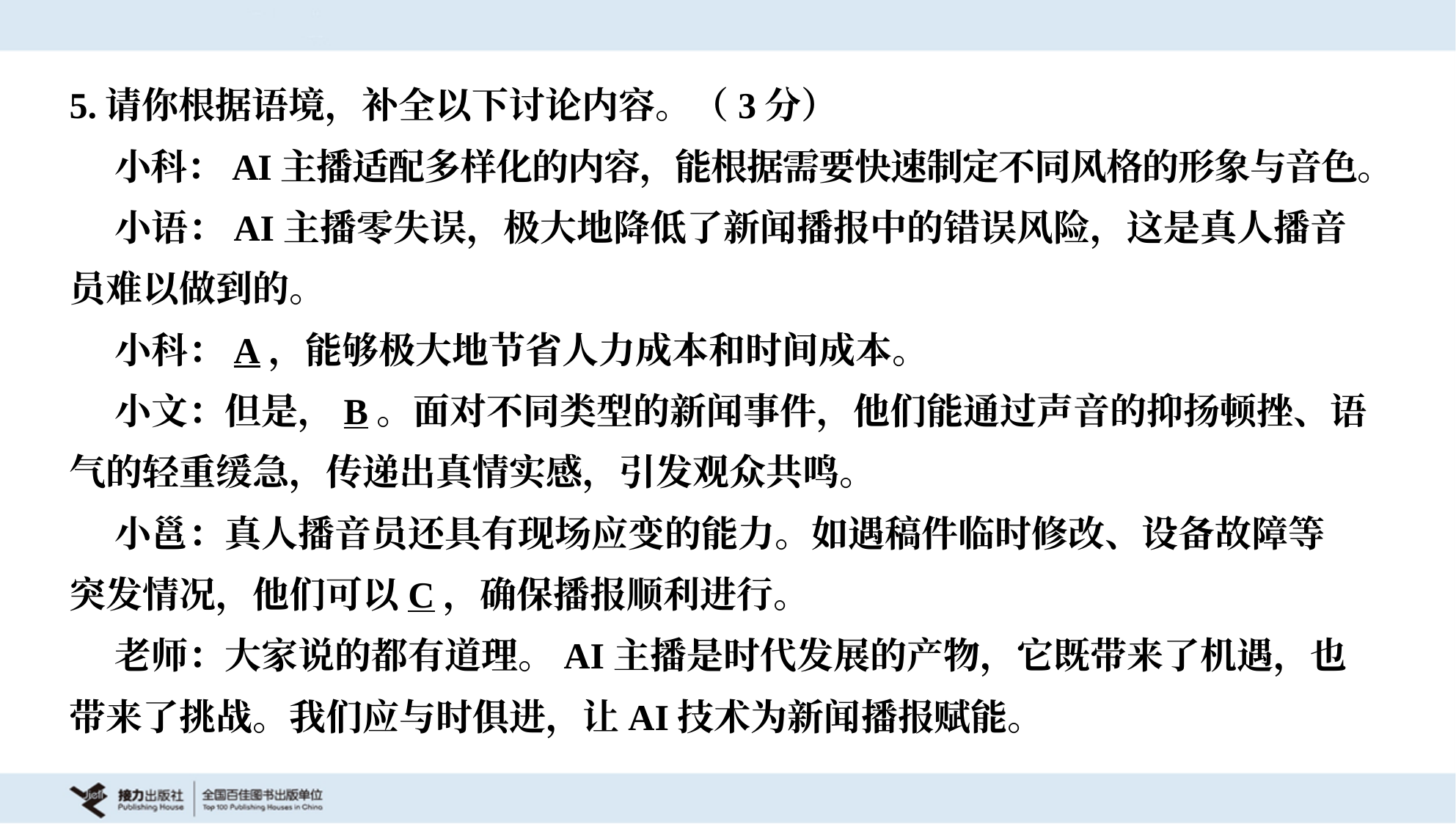

5.请你根据语境，补全以下讨论内容。（3分）
    小科：AI主播适配多样化的内容，能根据需要快速制定不同风格的形象与音色。
    小语：AI主播零失误，极大地降低了新闻播报中的错误风险，这是真人播音
员难以做到的。
    小科：A，能够极大地节省人力成本和时间成本。
    小文：但是，B。面对不同类型的新闻事件，他们能通过声音的抑扬顿挫、语
气的轻重缓急，传递出真情实感，引发观众共鸣。
    小邕：真人播音员还具有现场应变的能力。如遇稿件临时修改、设备故障等
突发情况，他们可以C，确保播报顺利进行。
    老师：大家说的都有道理。AI主播是时代发展的产物，它既带来了机遇，也
带来了挑战。我们应与时俱进，让AI技术为新闻播报赋能。